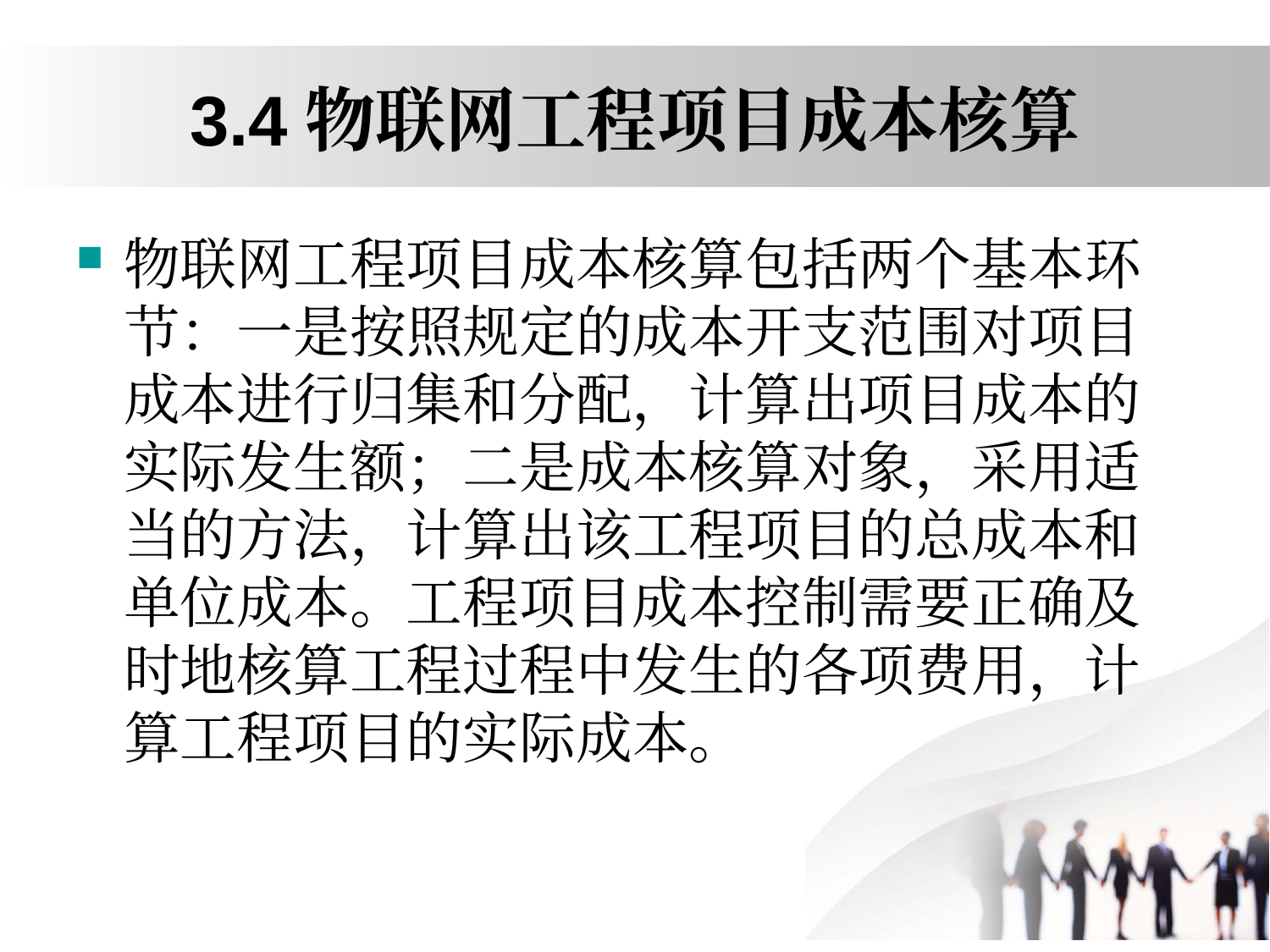

# 3.4物联网工程项目成本核算
物联网工程项目成本核算包括两个基本环节：一是按照规定的成本开支范围对项目成本进行归集和分配，计算出项目成本的实际发生额；二是成本核算对象，采用适当的方法，计算出该工程项目的总成本和单位成本。工程项目成本控制需要正确及时地核算工程过程中发生的各项费用，计算工程项目的实际成本。